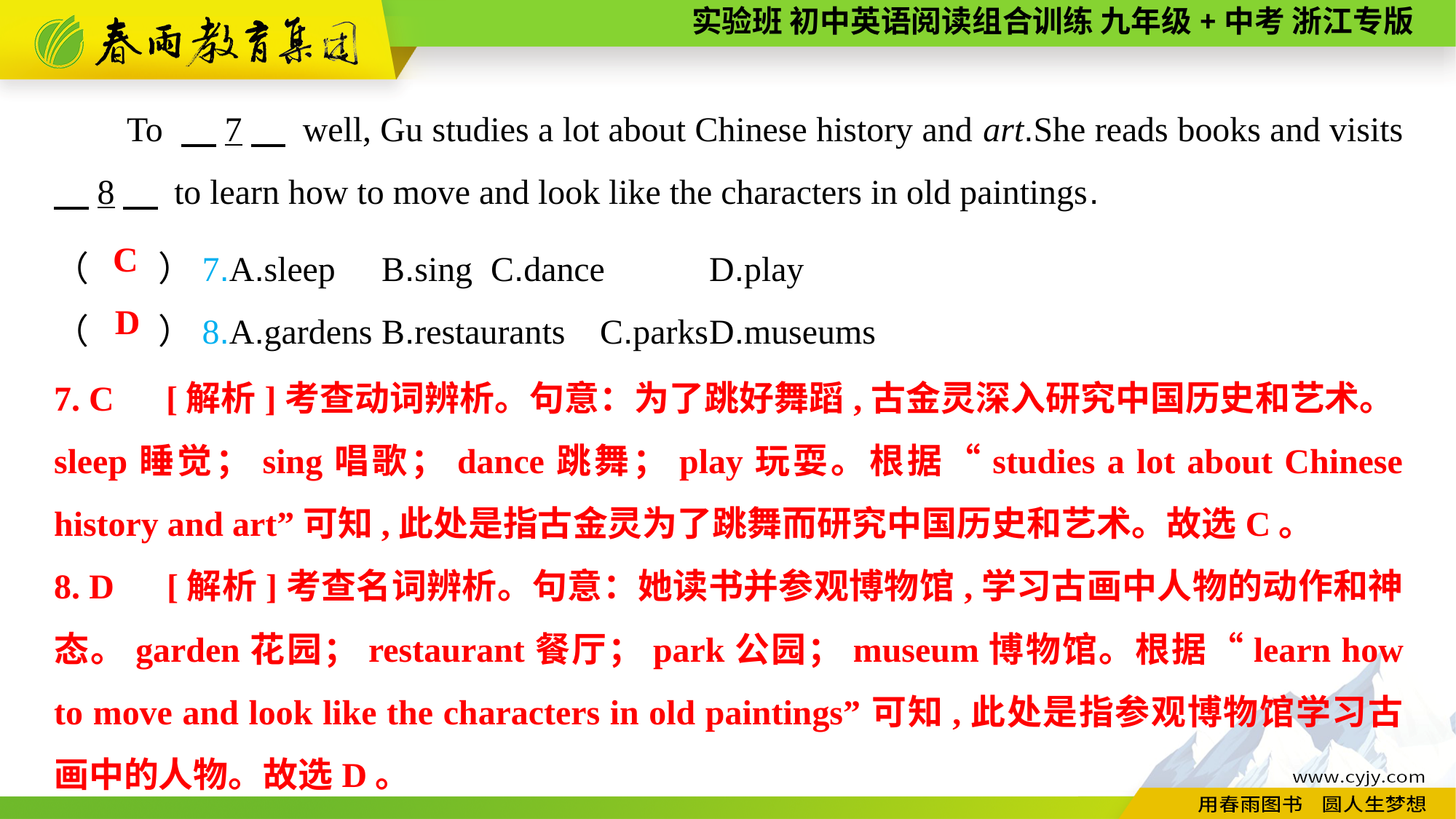

To 　7　 well, Gu studies a lot about Chinese history and art.She reads books and visits 　8　 to learn how to move and look like the characters in old paintings.
（　　）7.A.sleep	B.sing	C.dance	D.play
（　　）8.A.gardens	B.restaurants	C.parks	D.museums
C
D
7. C　[解析]考查动词辨析。句意：为了跳好舞蹈,古金灵深入研究中国历史和艺术。sleep睡觉；sing唱歌；dance跳舞；play玩耍。根据“studies a lot about Chinese history and art”可知,此处是指古金灵为了跳舞而研究中国历史和艺术。故选C。
8. D　[解析]考查名词辨析。句意：她读书并参观博物馆,学习古画中人物的动作和神态。garden花园；restaurant餐厅；park公园；museum博物馆。根据“learn how to move and look like the characters in old paintings”可知,此处是指参观博物馆学习古画中的人物。故选D。